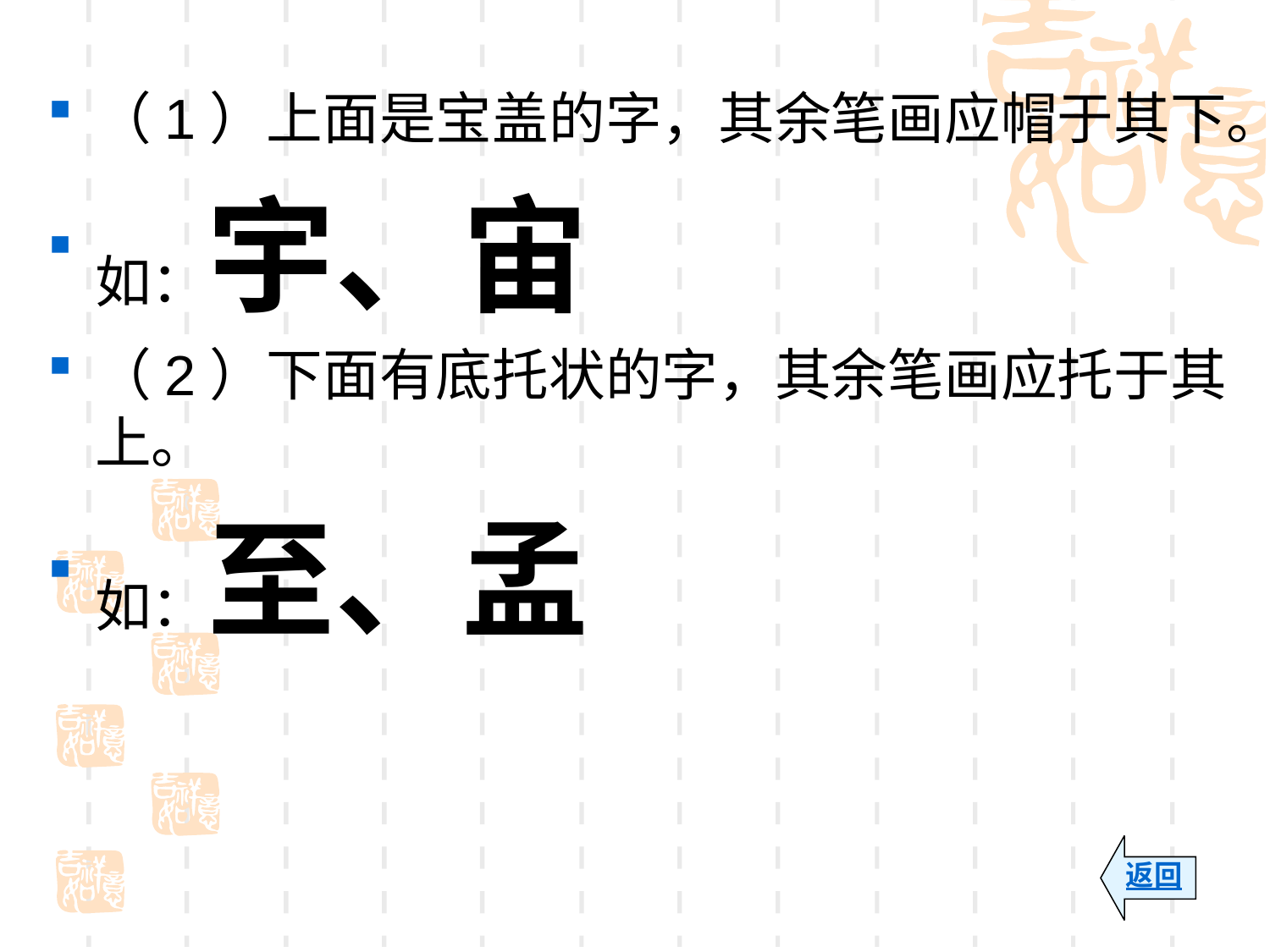

（1）上面是宝盖的字，其余笔画应帽于其下。
如：宇、宙
（2）下面有底托状的字，其余笔画应托于其上。
如：至、孟

返回